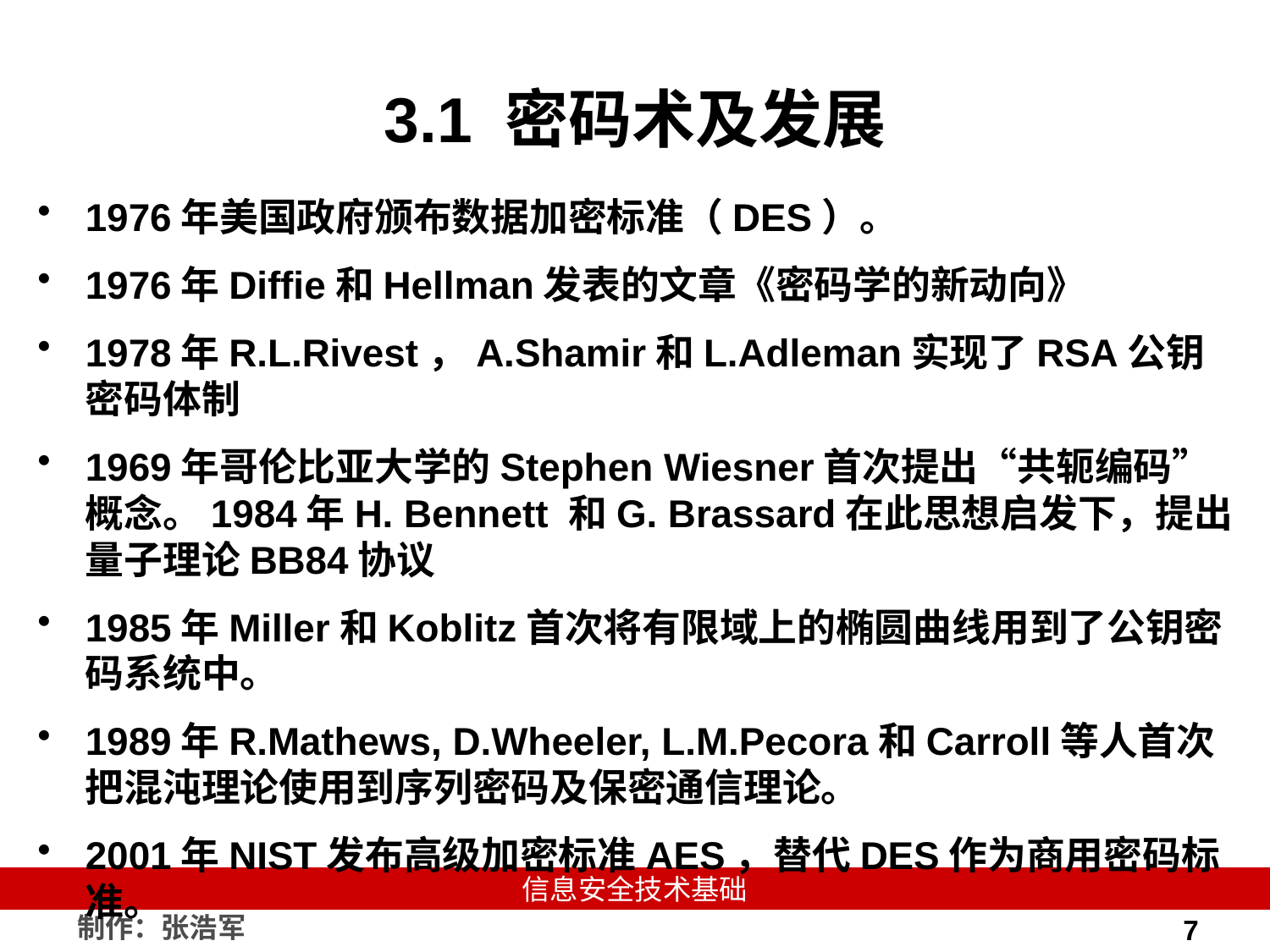

# 3.1 密码术及发展
1976年美国政府颁布数据加密标准（DES）。
1976年Diffie和Hellman发表的文章《密码学的新动向》
1978年R.L.Rivest，A.Shamir和L.Adleman实现了RSA公钥密码体制
1969年哥伦比亚大学的Stephen Wiesner首次提出“共轭编码” 概念。1984年H. Bennett 和G. Brassard在此思想启发下，提出量子理论BB84协议
1985年Miller和Koblitz首次将有限域上的椭圆曲线用到了公钥密码系统中。
1989年R.Mathews, D.Wheeler, L.M.Pecora和Carroll等人首次把混沌理论使用到序列密码及保密通信理论。
2001年NIST发布高级加密标准AES，替代DES作为商用密码标准。
7